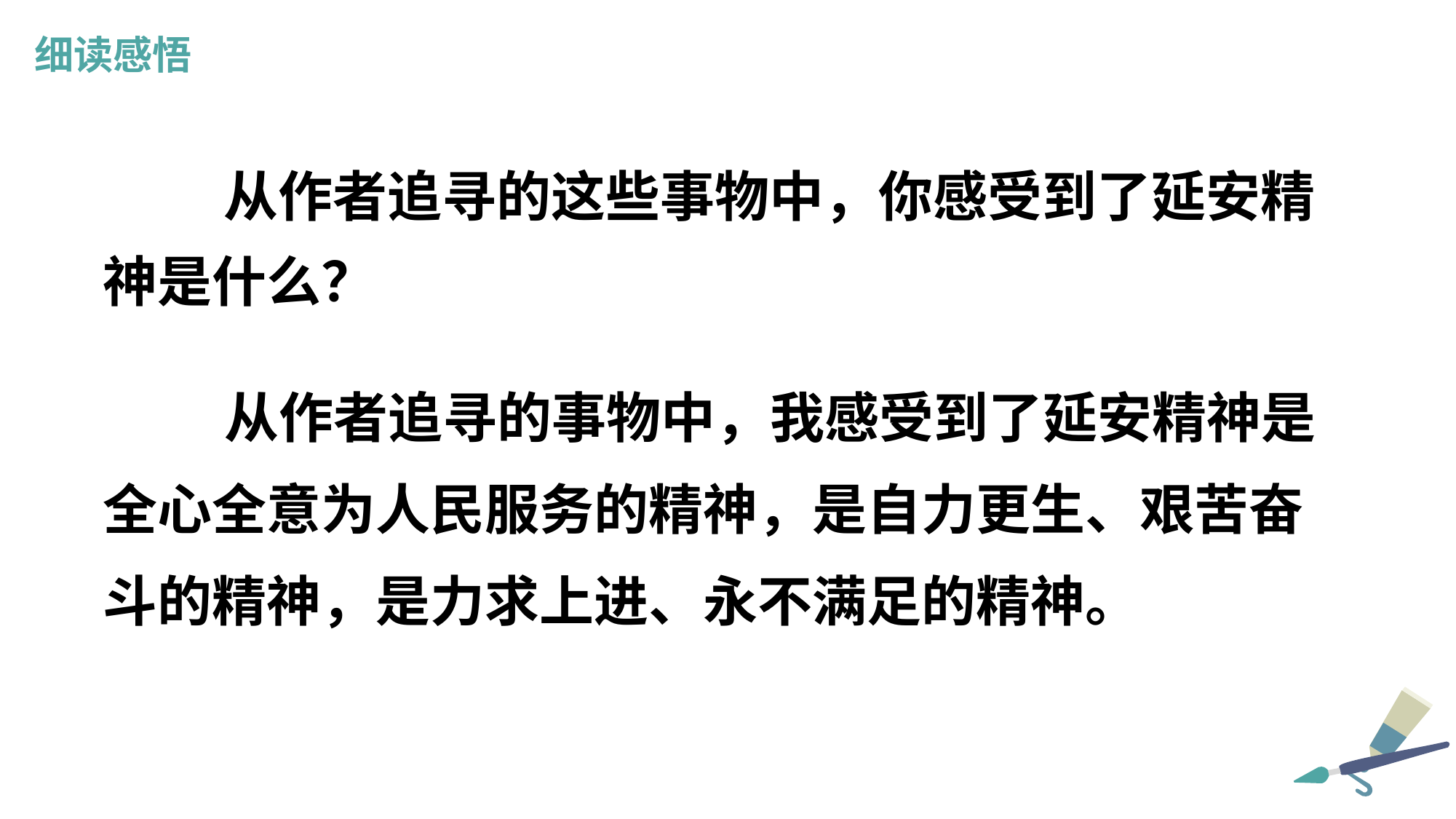

细读感悟
从作者追寻的这些事物中，你感受到了延安精神是什么？
从作者追寻的事物中，我感受到了延安精神是全心全意为人民服务的精神，是自力更生、艰苦奋斗的精神，是力求上进、永不满足的精神。